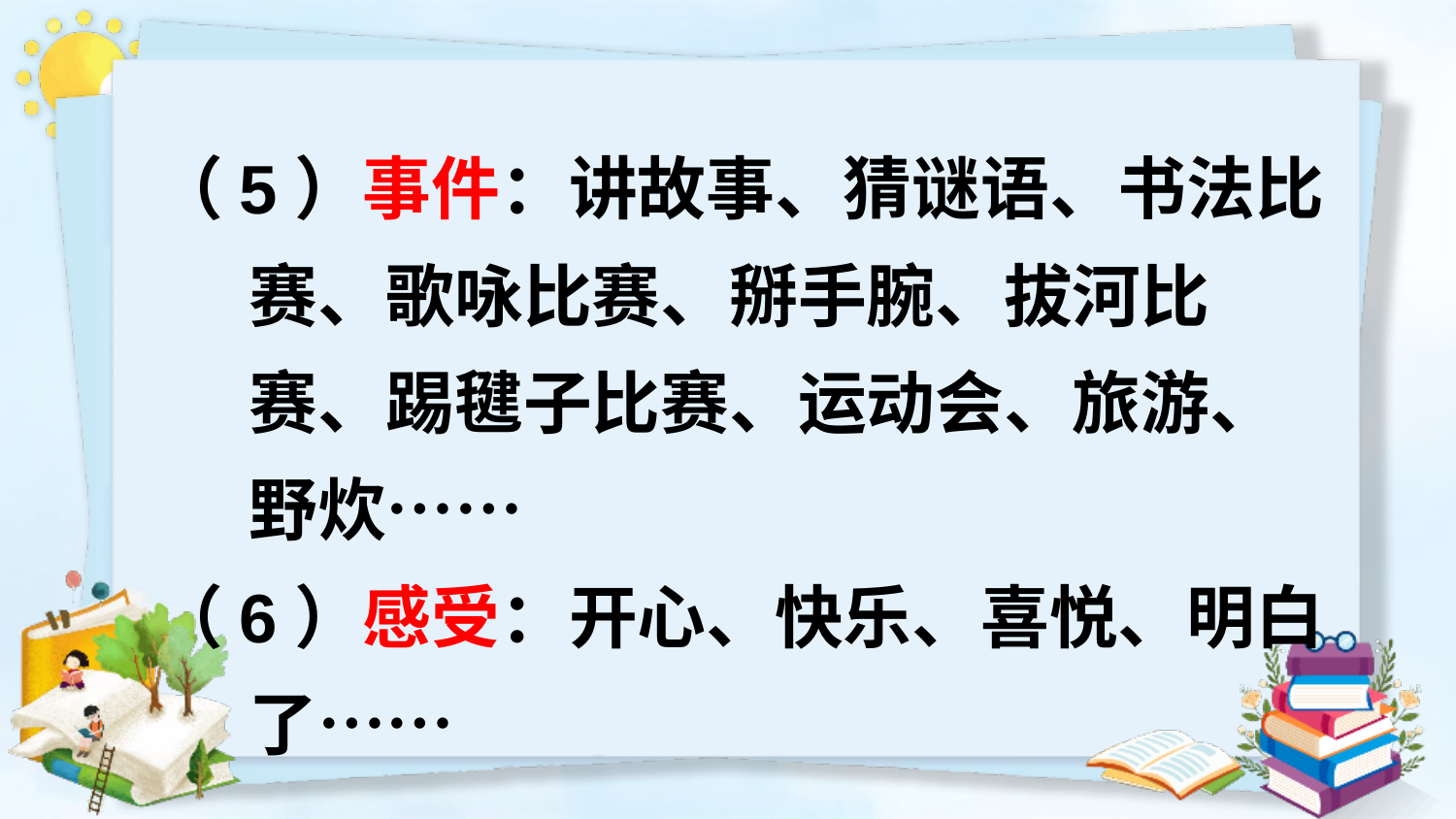

（5）事件：讲故事、猜谜语、书法比
     赛、歌咏比赛、掰手腕、拔河比
     赛、踢毽子比赛、运动会、旅游、
     野炊……
（6）感受：开心、快乐、喜悦、明白
     了……